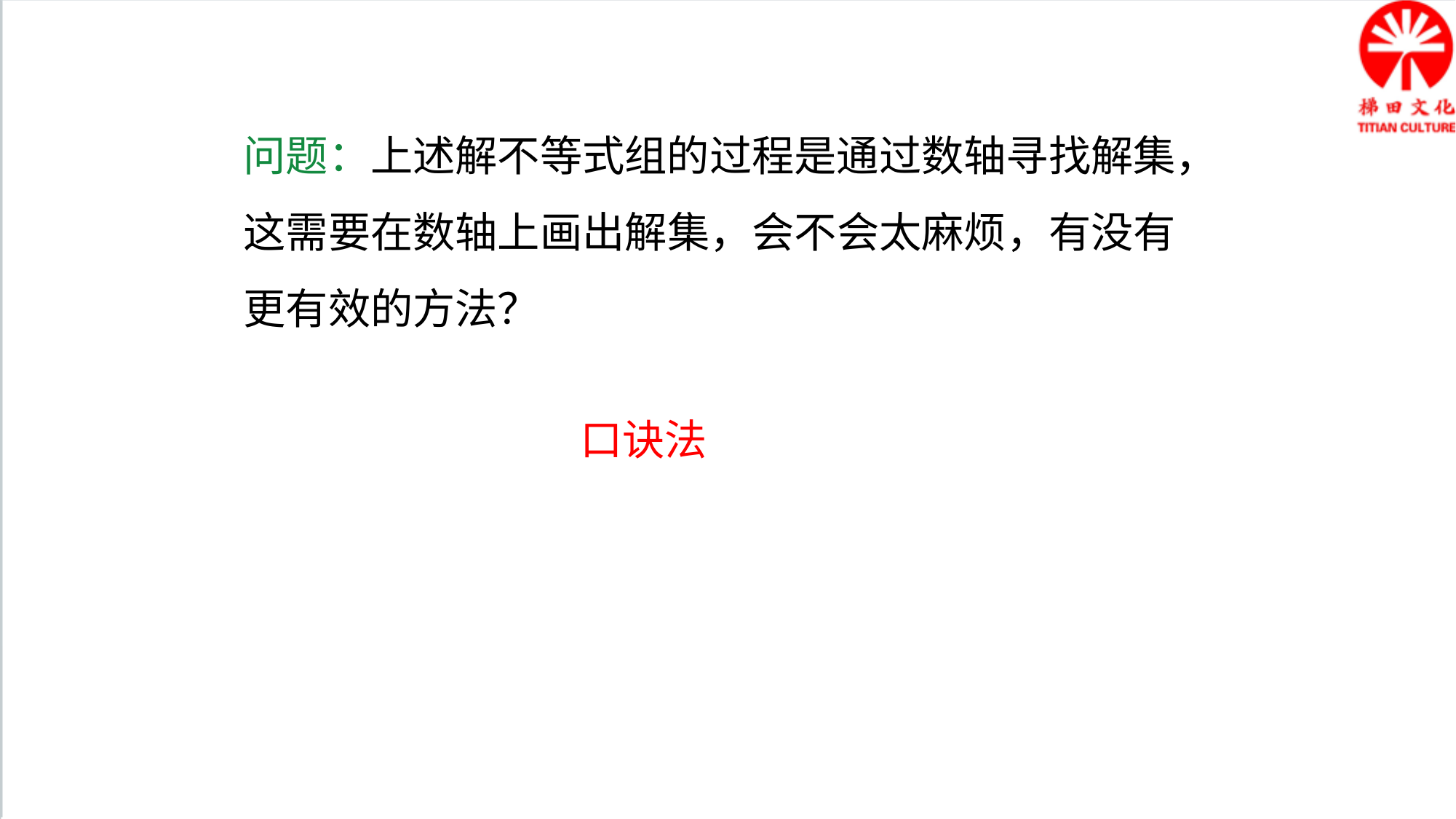

问题：上述解不等式组的过程是通过数轴寻找解集，这需要在数轴上画出解集，会不会太麻烦，有没有更有效的方法？
口诀法